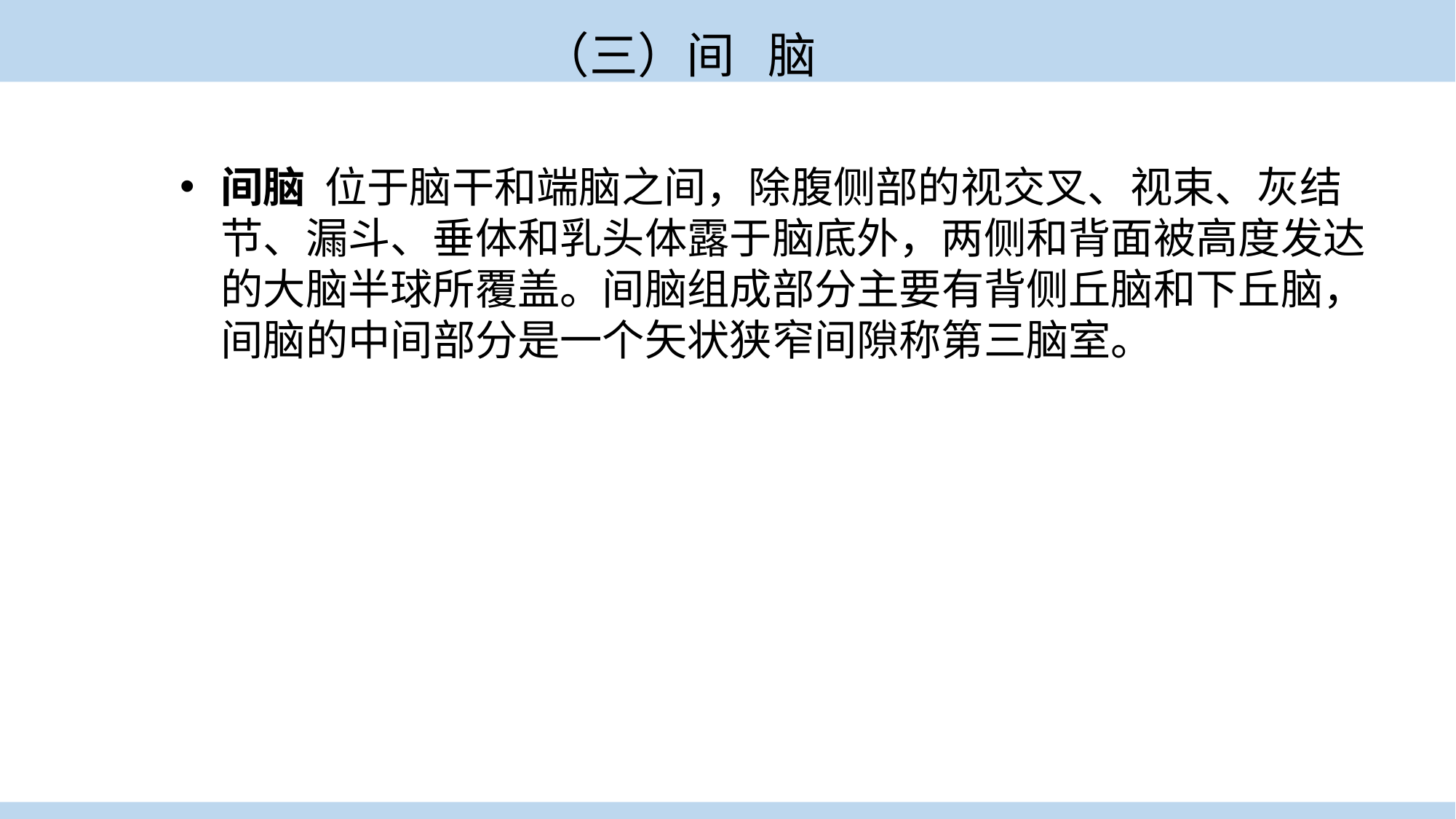

（三）间   脑
间脑  位于脑干和端脑之间，除腹侧部的视交叉、视束、灰结节、漏斗、垂体和乳头体露于脑底外，两侧和背面被高度发达的大脑半球所覆盖。间脑组成部分主要有背侧丘脑和下丘脑，间脑的中间部分是一个矢状狭窄间隙称第三脑室。